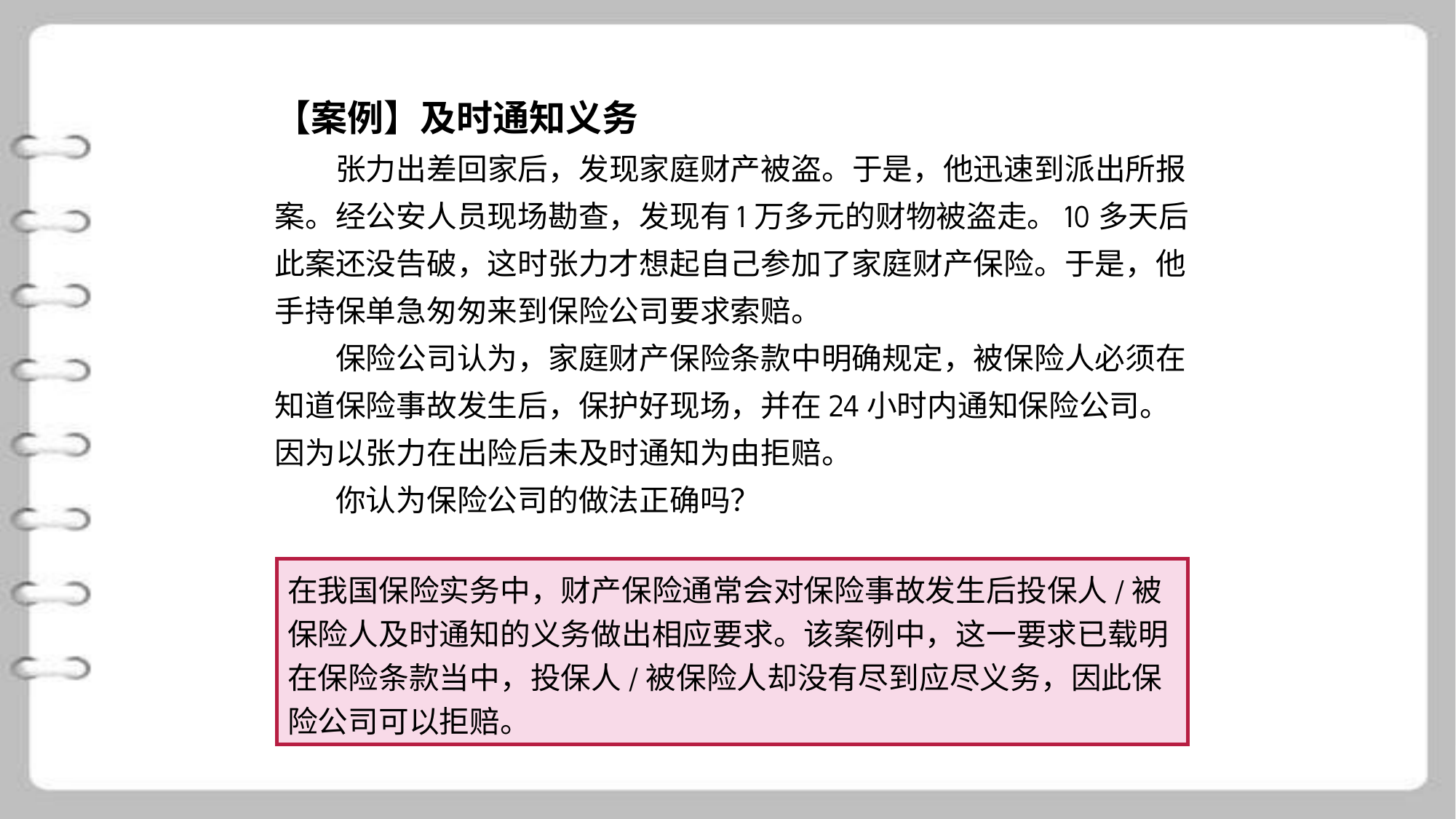

【案例】及时通知义务
　　张力出差回家后，发现家庭财产被盗。于是，他迅速到派出所报案。经公安人员现场勘查，发现有1万多元的财物被盗走。10多天后此案还没告破，这时张力才想起自己参加了家庭财产保险。于是，他手持保单急匆匆来到保险公司要求索赔。
　　保险公司认为，家庭财产保险条款中明确规定，被保险人必须在知道保险事故发生后，保护好现场，并在24小时内通知保险公司。因为以张力在出险后未及时通知为由拒赔。
　　你认为保险公司的做法正确吗？
在我国保险实务中，财产保险通常会对保险事故发生后投保人/被保险人及时通知的义务做出相应要求。该案例中，这一要求已载明在保险条款当中，投保人/被保险人却没有尽到应尽义务，因此保险公司可以拒赔。